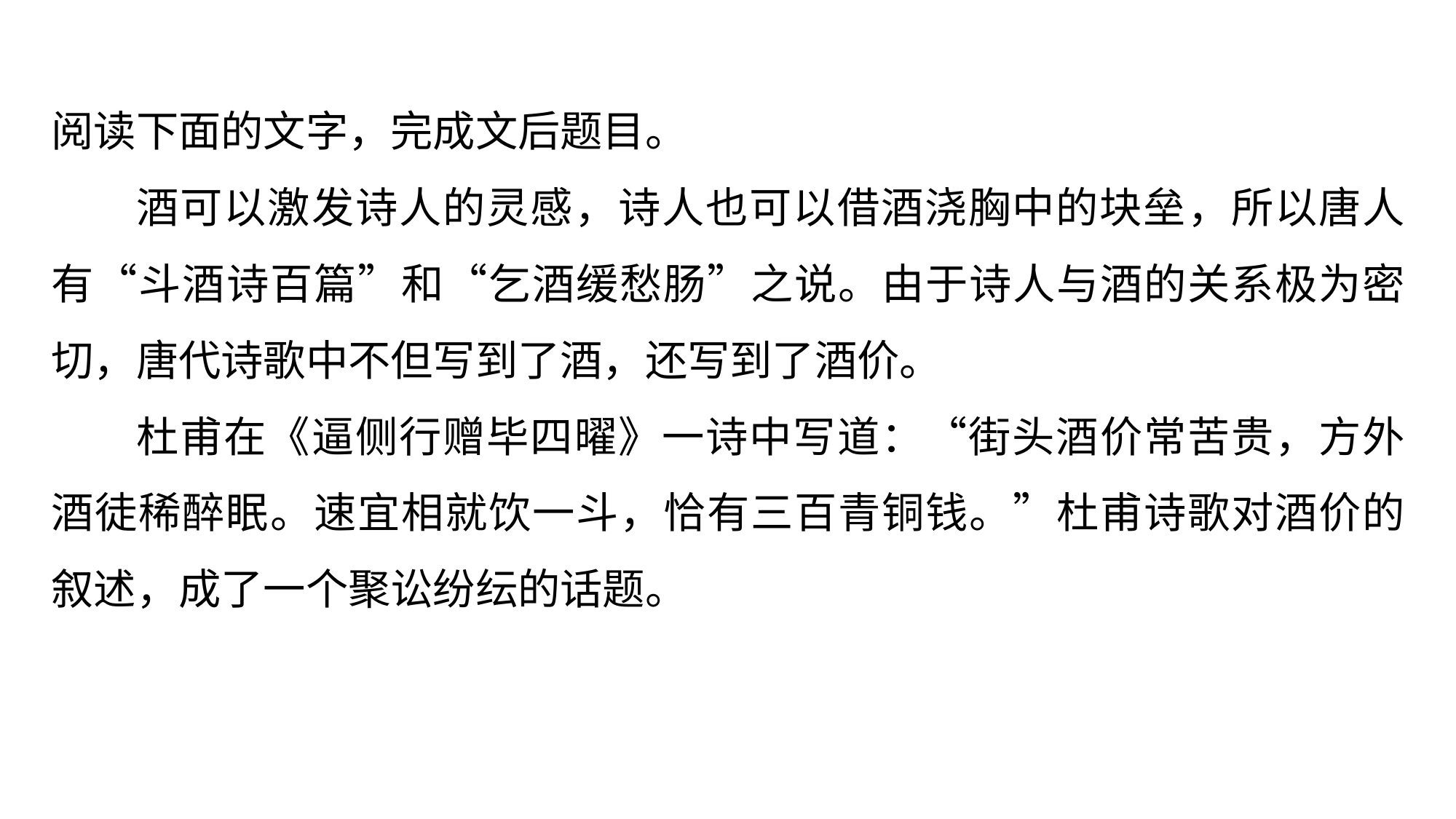

阅读下面的文字，完成文后题目。
酒可以激发诗人的灵感，诗人也可以借酒浇胸中的块垒，所以唐人有“斗酒诗百篇”和“乞酒缓愁肠”之说。由于诗人与酒的关系极为密切，唐代诗歌中不但写到了酒，还写到了酒价。
杜甫在《逼侧行赠毕四曜》一诗中写道：“街头酒价常苦贵，方外酒徒稀醉眠。速宜相就饮一斗，恰有三百青铜钱。”杜甫诗歌对酒价的叙述，成了一个聚讼纷纭的话题。